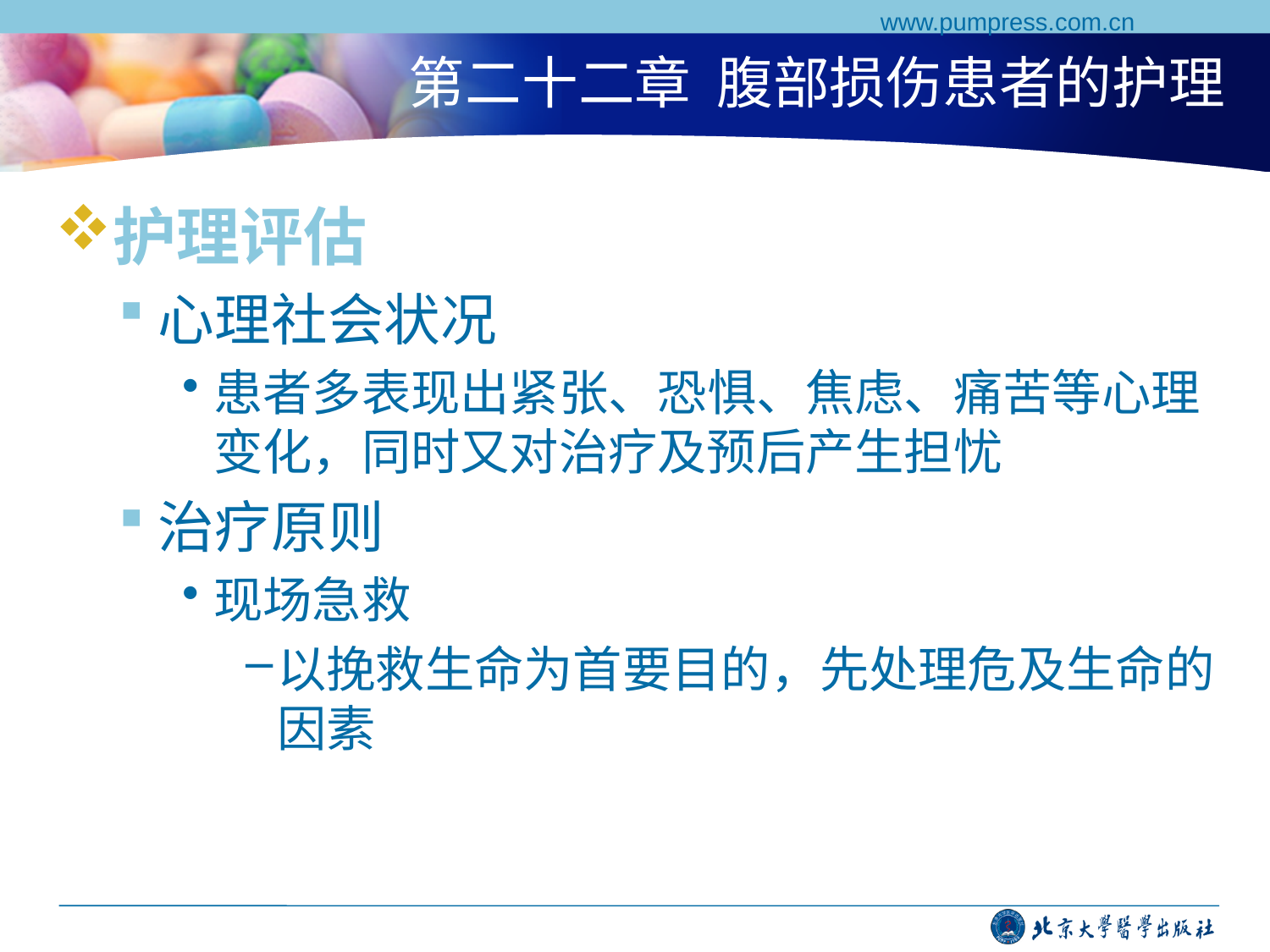

www.pumpress.com.cn
# 第二十二章  腹部损伤患者的护理
护理评估
心理社会状况
患者多表现出紧张、恐惧、焦虑、痛苦等心理变化，同时又对治疗及预后产生担忧
治疗原则
现场急救
以挽救生命为首要目的，先处理危及生命的因素